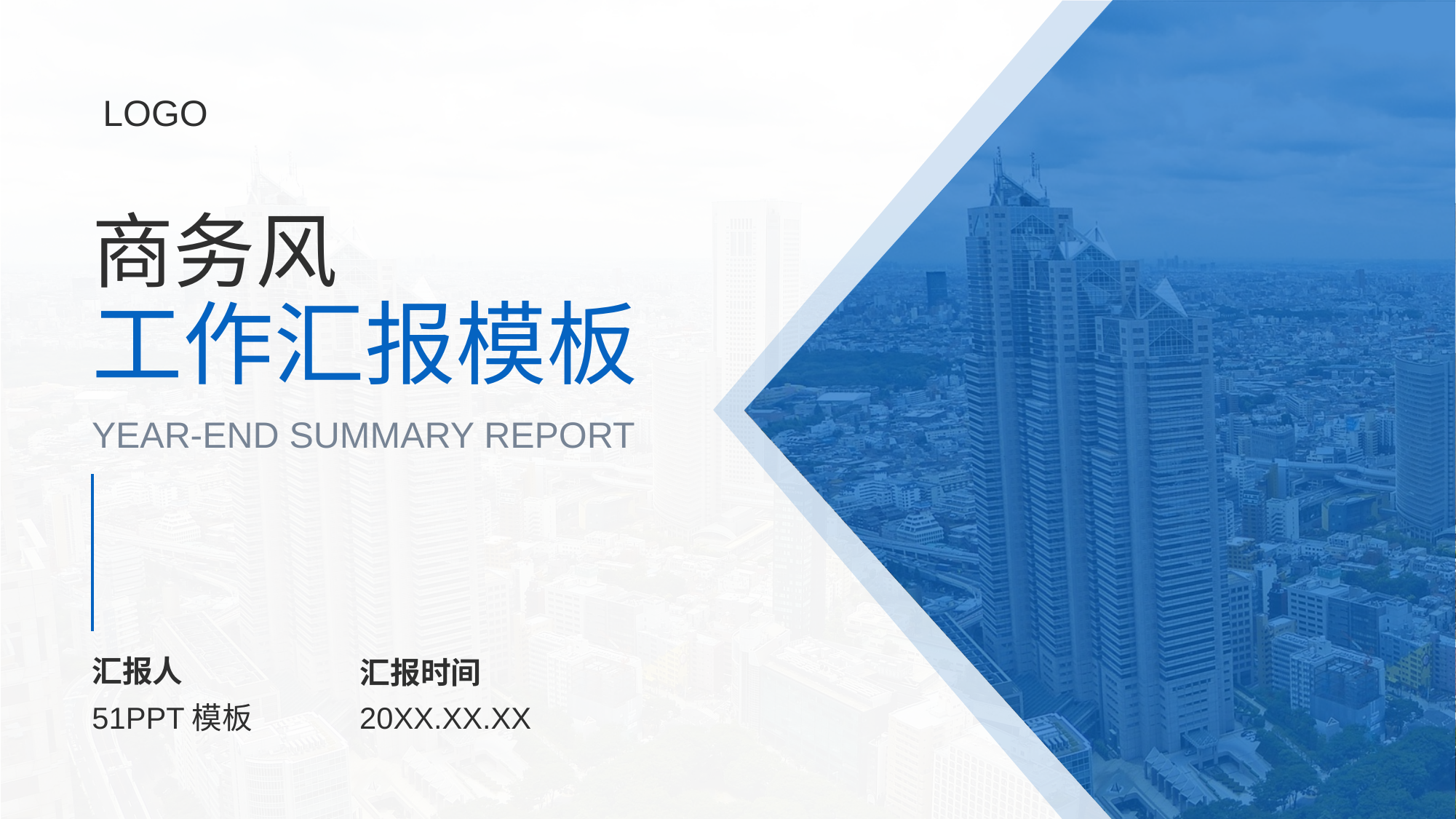

LOGO
商务风
工作汇报模板
YEAR-END SUMMARY REPORT
汇报人
汇报时间
51PPT模板
20XX.XX.XX